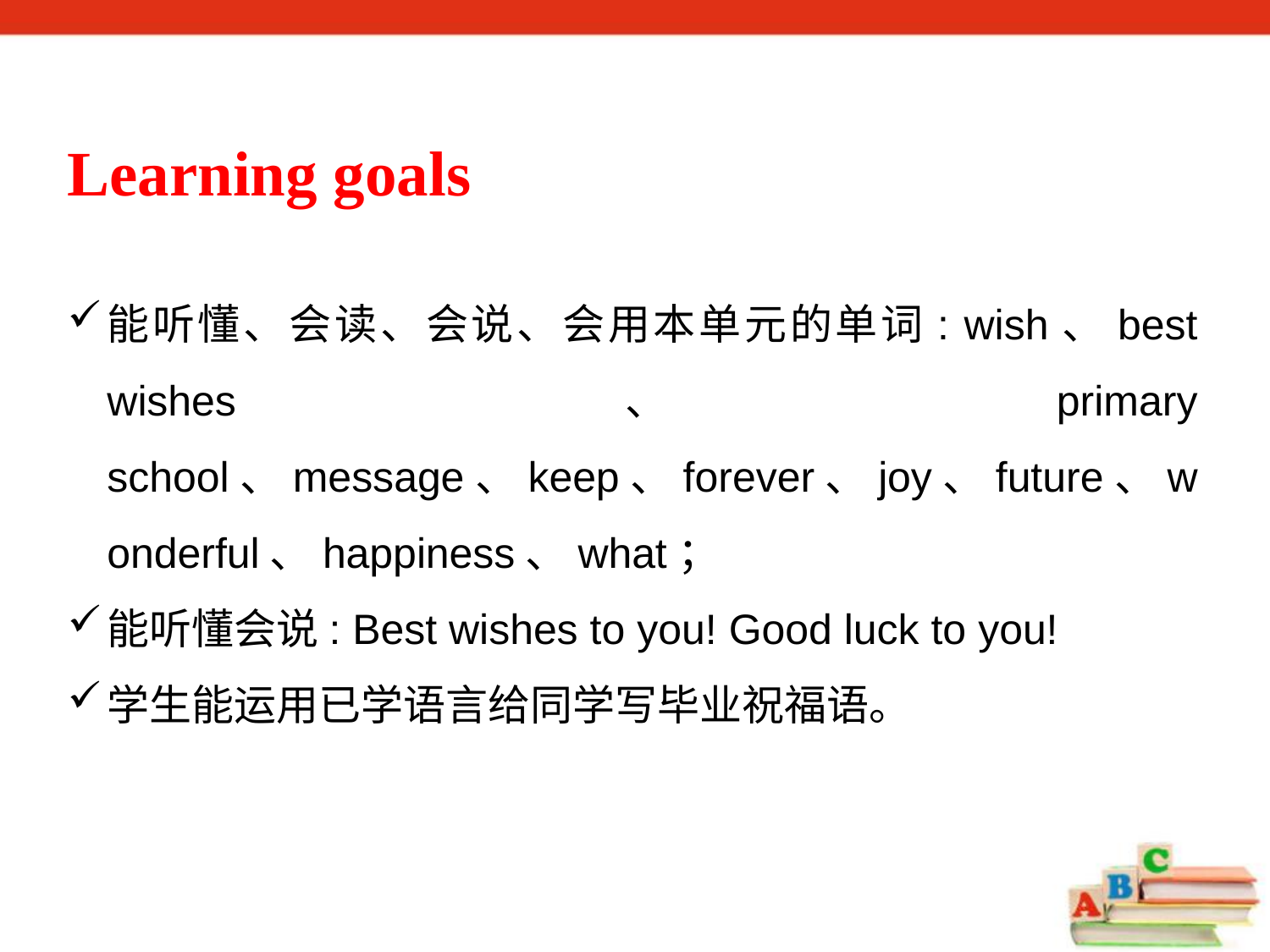

Learning goals
能听懂、会读、会说、会用本单元的单词: wish、best wishes、primary school、message、keep、forever、joy、future、wonderful、happiness、what；
能听懂会说: Best wishes to you! Good luck to you!
学生能运用已学语言给同学写毕业祝福语。